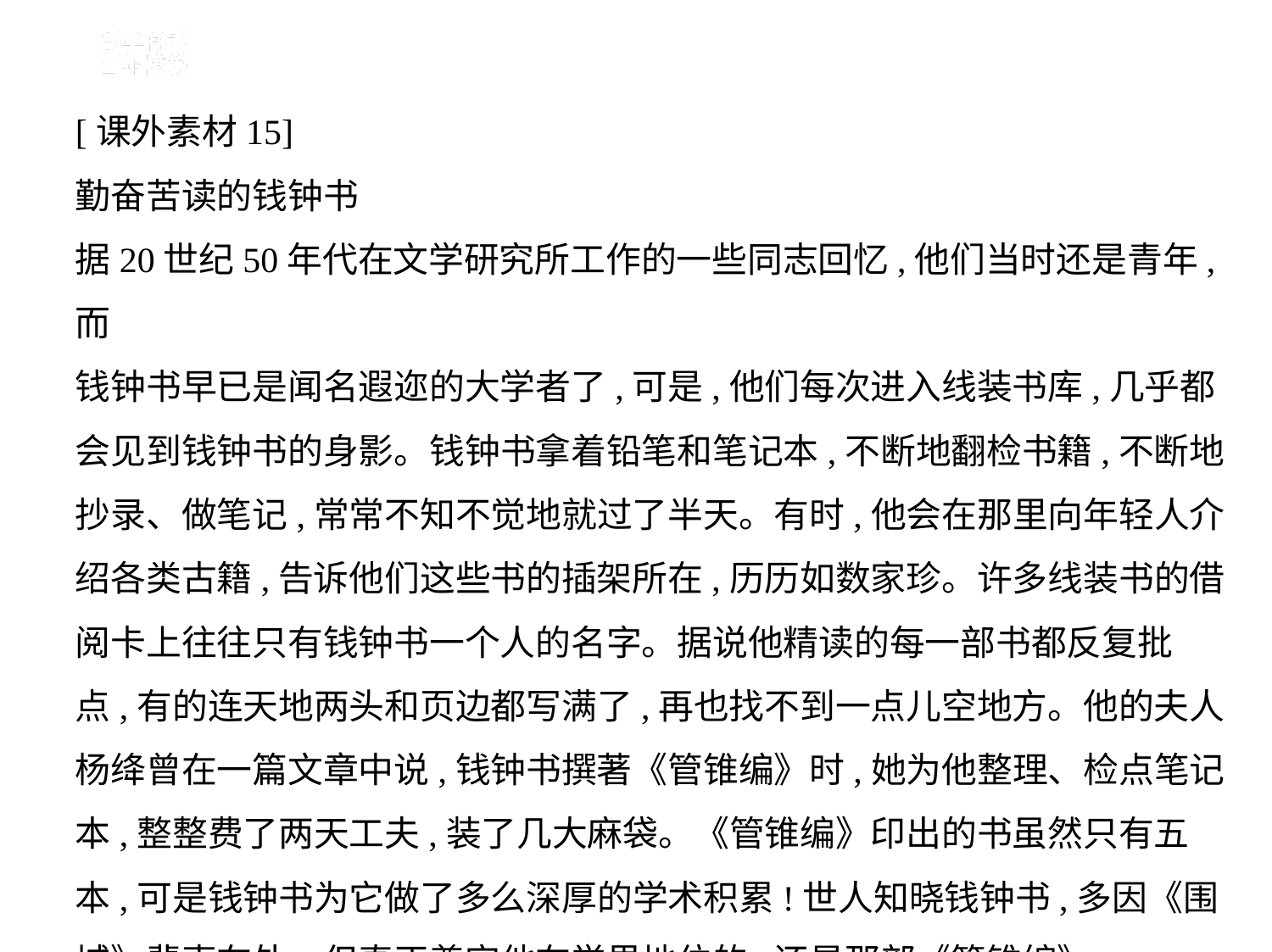

[课外素材15]
勤奋苦读的钱钟书
据20世纪50年代在文学研究所工作的一些同志回忆,他们当时还是青年,而
钱钟书早已是闻名遐迩的大学者了,可是,他们每次进入线装书库,几乎都
会见到钱钟书的身影。钱钟书拿着铅笔和笔记本,不断地翻检书籍,不断地
抄录、做笔记,常常不知不觉地就过了半天。有时,他会在那里向年轻人介
绍各类古籍,告诉他们这些书的插架所在,历历如数家珍。许多线装书的借
阅卡上往往只有钱钟书一个人的名字。据说他精读的每一部书都反复批
点,有的连天地两头和页边都写满了,再也找不到一点儿空地方。他的夫人
杨绛曾在一篇文章中说,钱钟书撰著《管锥编》时,她为他整理、检点笔记
本,整整费了两天工夫,装了几大麻袋。《管锥编》印出的书虽然只有五
本,可是钱钟书为它做了多么深厚的学术积累!世人知晓钱钟书,多因《围
城》蜚声在外。但真正奠定他在学界地位的,还是那部《管锥编》。